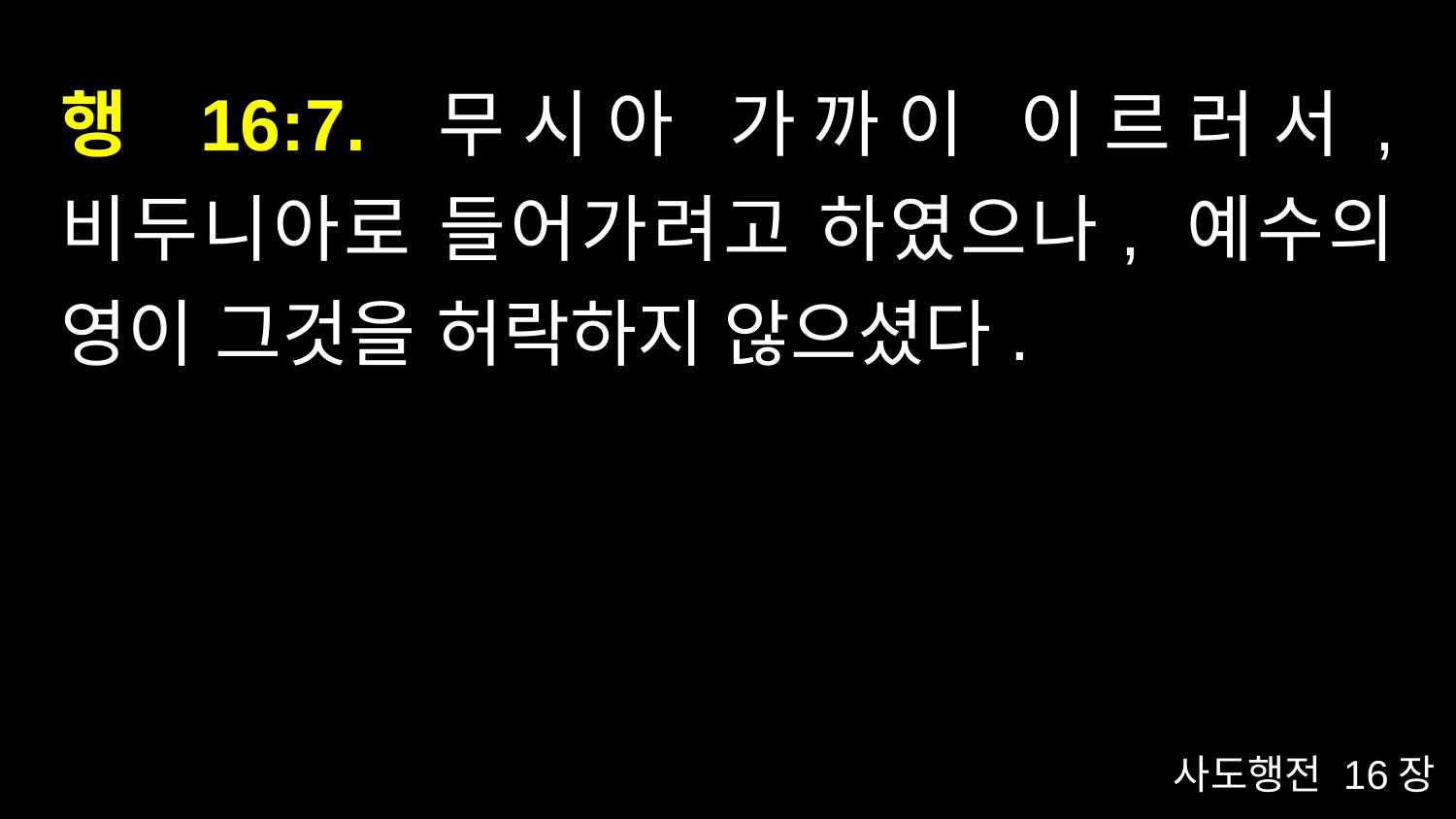

# 행 16:7. 무시아 가까이 이르러서, 비두니아로 들어가려고 하였으나, 예수의 영이 그것을 허락하지 않으셨다.
사도행전 16장